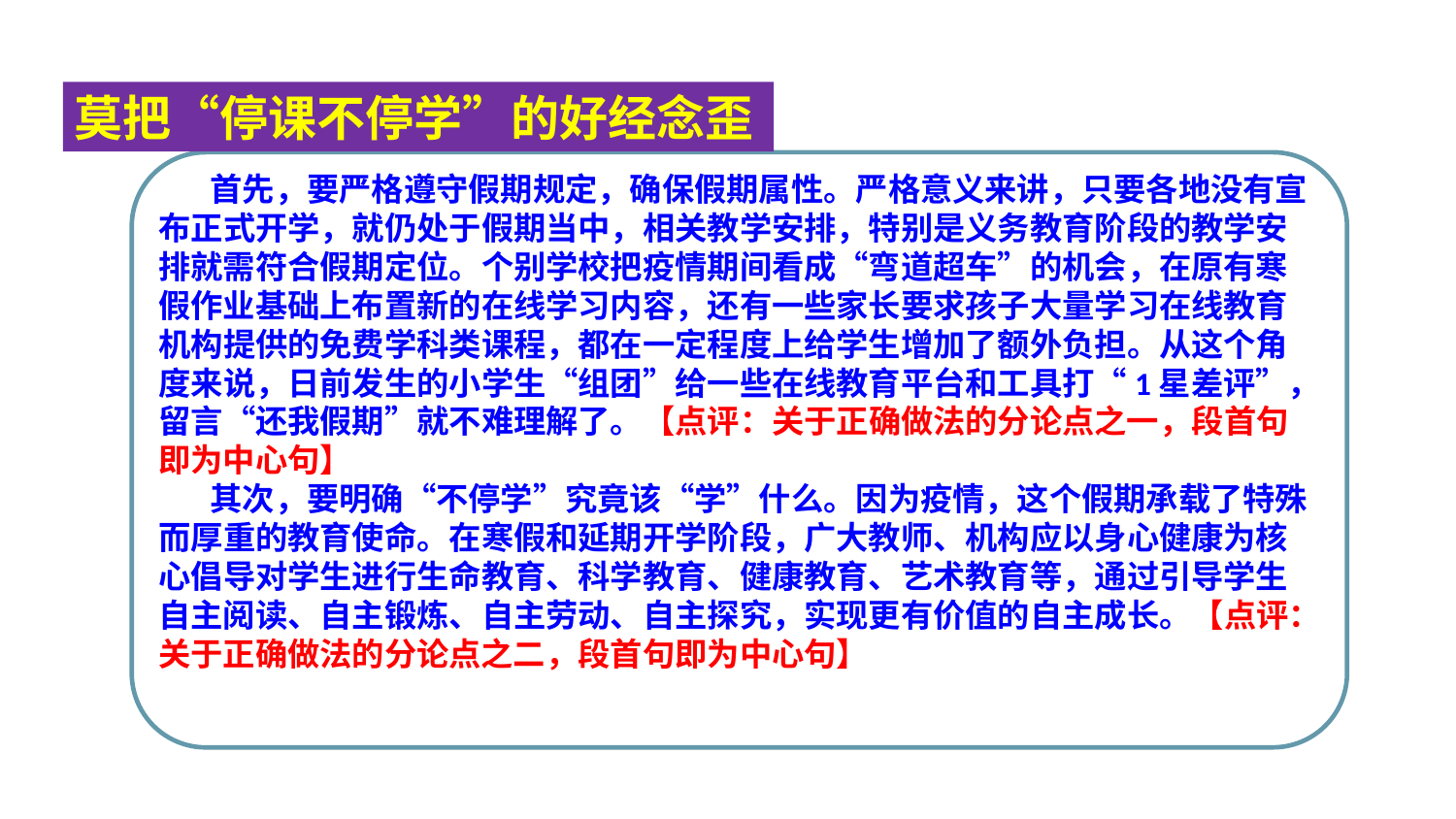

莫把“停课不停学”的好经念歪
      首先，要严格遵守假期规定，确保假期属性。严格意义来讲，只要各地没有宣布正式开学，就仍处于假期当中，相关教学安排，特别是义务教育阶段的教学安排就需符合假期定位。个别学校把疫情期间看成“弯道超车”的机会，在原有寒假作业基础上布置新的在线学习内容，还有一些家长要求孩子大量学习在线教育机构提供的免费学科类课程，都在一定程度上给学生增加了额外负担。从这个角度来说，日前发生的小学生“组团”给一些在线教育平台和工具打“1星差评”，留言“还我假期”就不难理解了。【点评：关于正确做法的分论点之一，段首句即为中心句】
      其次，要明确“不停学”究竟该“学”什么。因为疫情，这个假期承载了特殊而厚重的教育使命。在寒假和延期开学阶段，广大教师、机构应以身心健康为核心倡导对学生进行生命教育、科学教育、健康教育、艺术教育等，通过引导学生自主阅读、自主锻炼、自主劳动、自主探究，实现更有价值的自主成长。【点评：关于正确做法的分论点之二，段首句即为中心句】